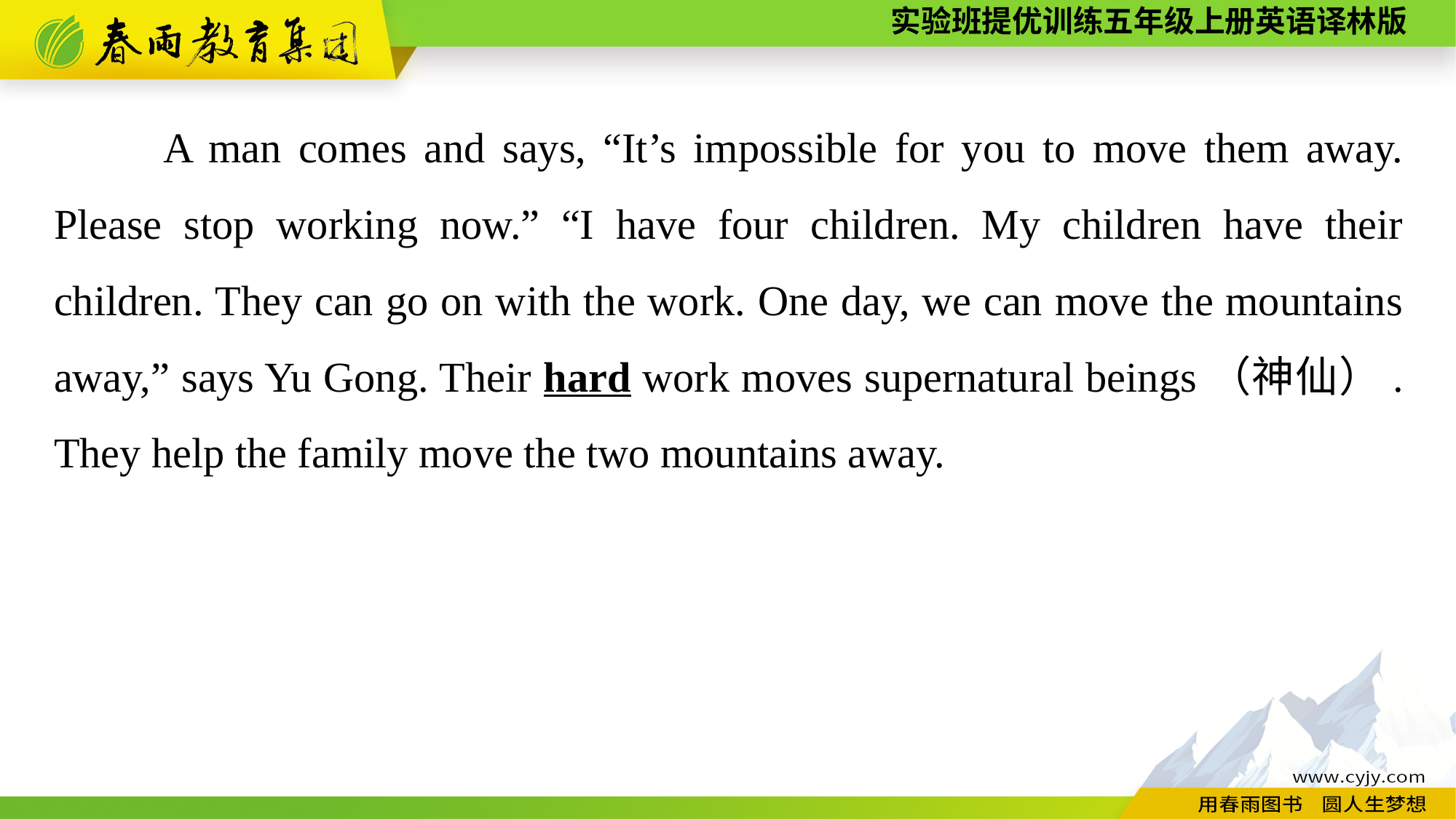

A man comes and says, “It’s impossible for you to move them away. Please stop working now.” “I have four children. My children have their children. They can go on with the work. One day, we can move the mountains away,” says Yu Gong. Their hard work moves supernatural beings（神仙）. They help the family move the two mountains away.